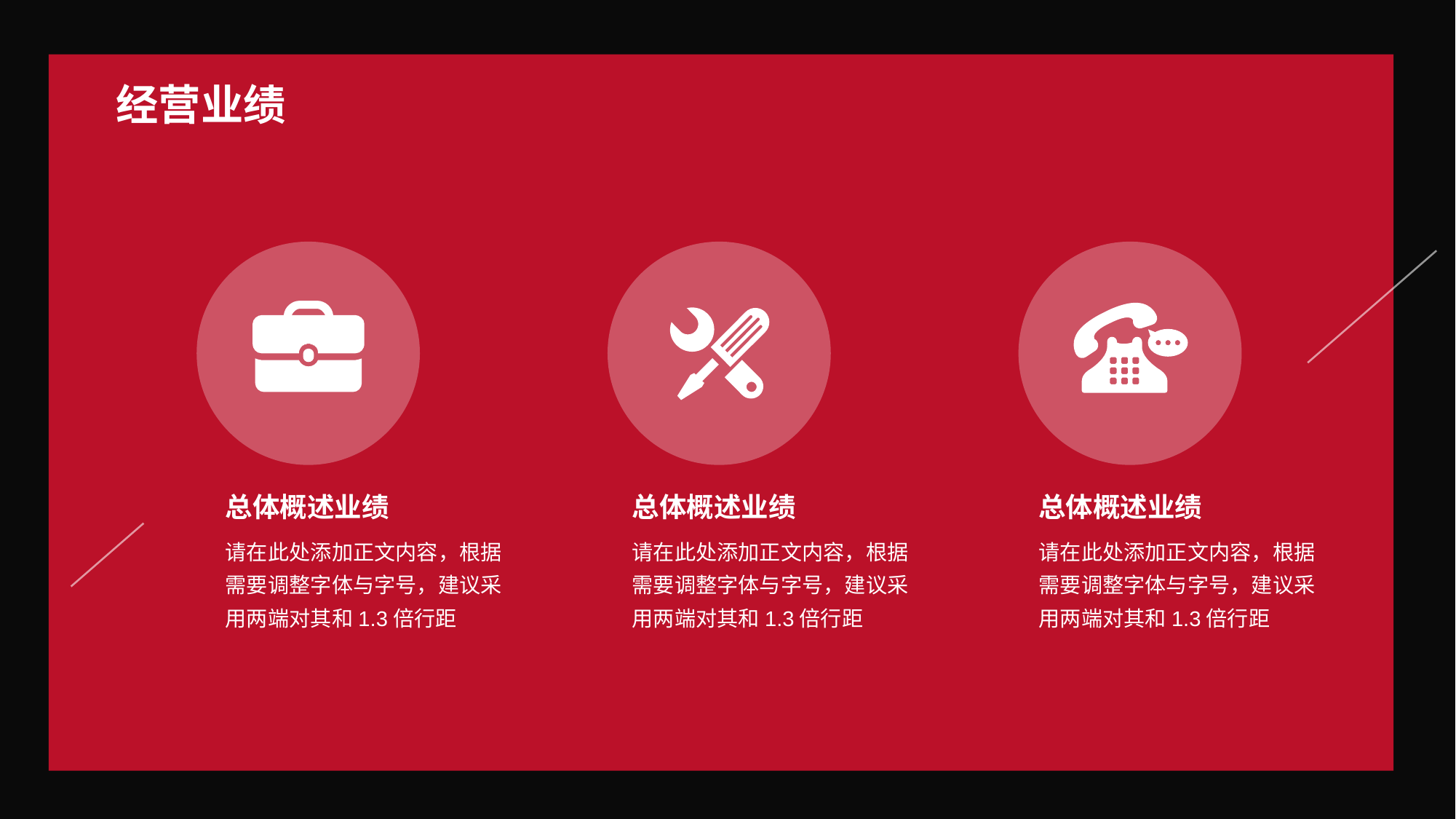

经营业绩

总体概述业绩
总体概述业绩
总体概述业绩
请在此处添加正文内容，根据需要调整字体与字号，建议采用两端对其和1.3倍行距
请在此处添加正文内容，根据需要调整字体与字号，建议采用两端对其和1.3倍行距
请在此处添加正文内容，根据需要调整字体与字号，建议采用两端对其和1.3倍行距